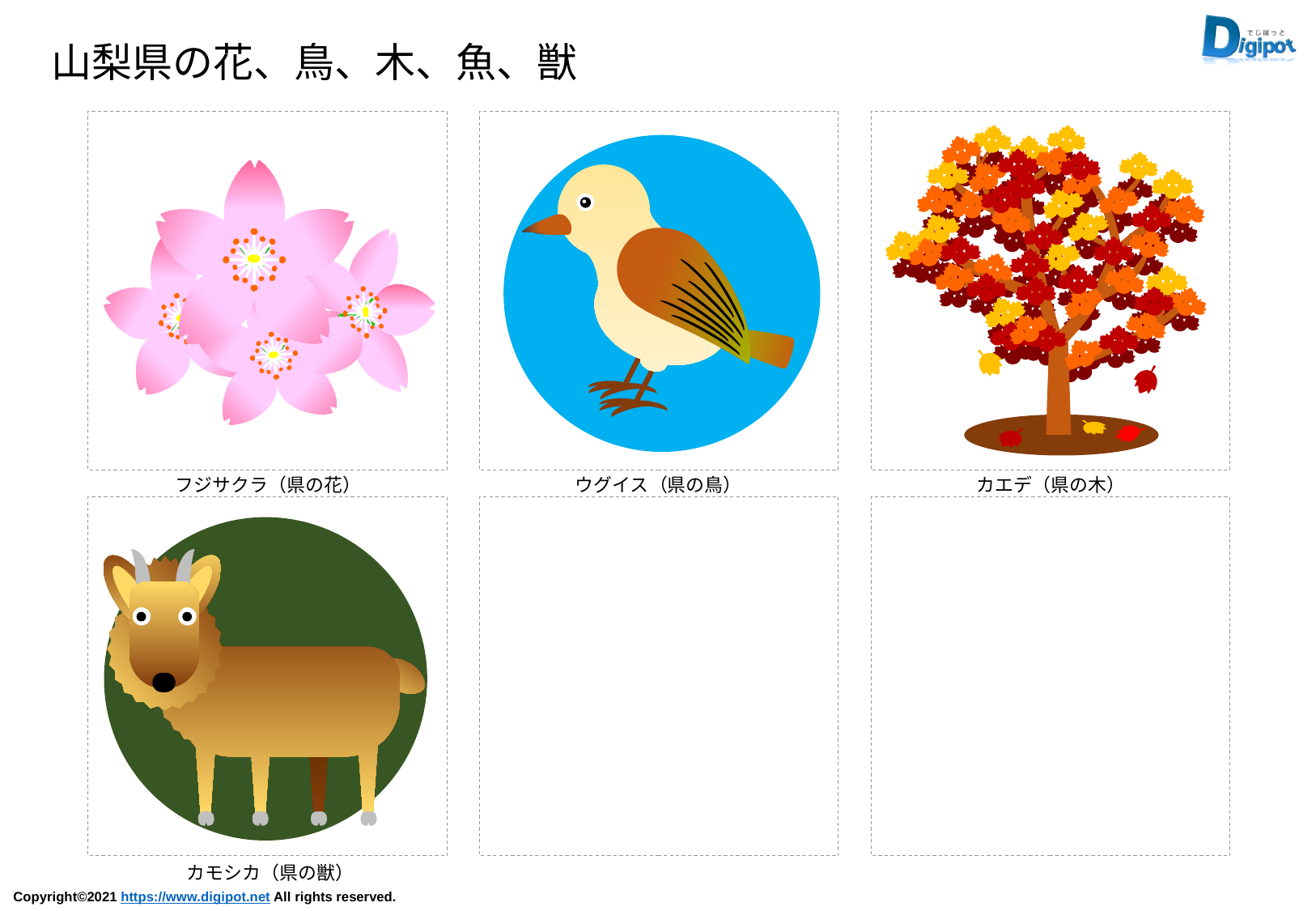

山梨県の花、鳥、木、魚、獣

フジサクラ（県の花）
ウグイス（県の鳥）
カエデ（県の木）

カモシカ（県の獣）